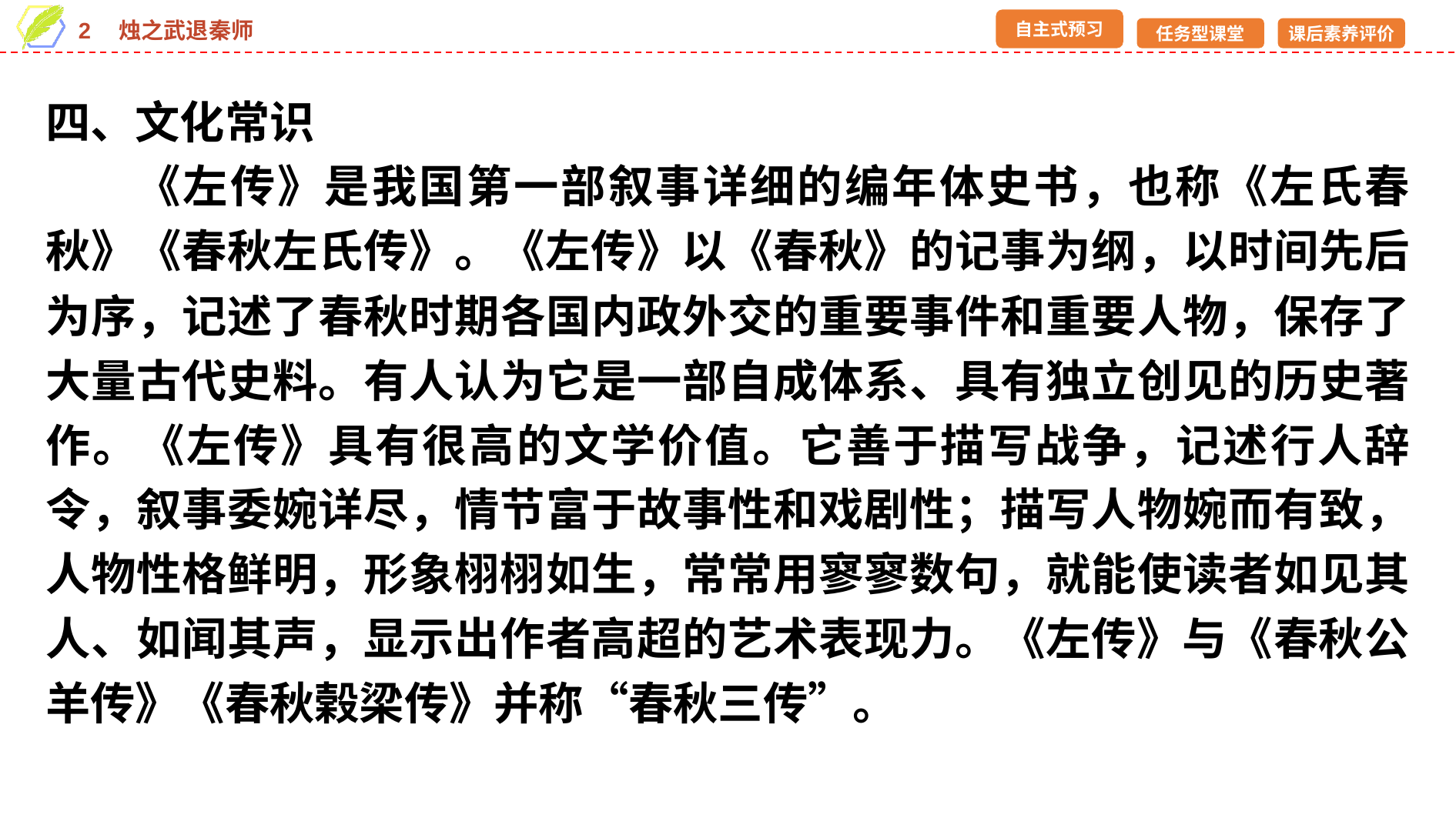

四、文化常识
《左传》是我国第一部叙事详细的编年体史书，也称《左氏春秋》《春秋左氏传》。《左传》以《春秋》的记事为纲，以时间先后为序，记述了春秋时期各国内政外交的重要事件和重要人物，保存了大量古代史料。有人认为它是一部自成体系、具有独立创见的历史著作。《左传》具有很高的文学价值。它善于描写战争，记述行人辞令，叙事委婉详尽，情节富于故事性和戏剧性；描写人物婉而有致，人物性格鲜明，形象栩栩如生，常常用寥寥数句，就能使读者如见其人、如闻其声，显示出作者高超的艺术表现力。《左传》与《春秋公羊传》《春秋榖梁传》并称“春秋三传”。